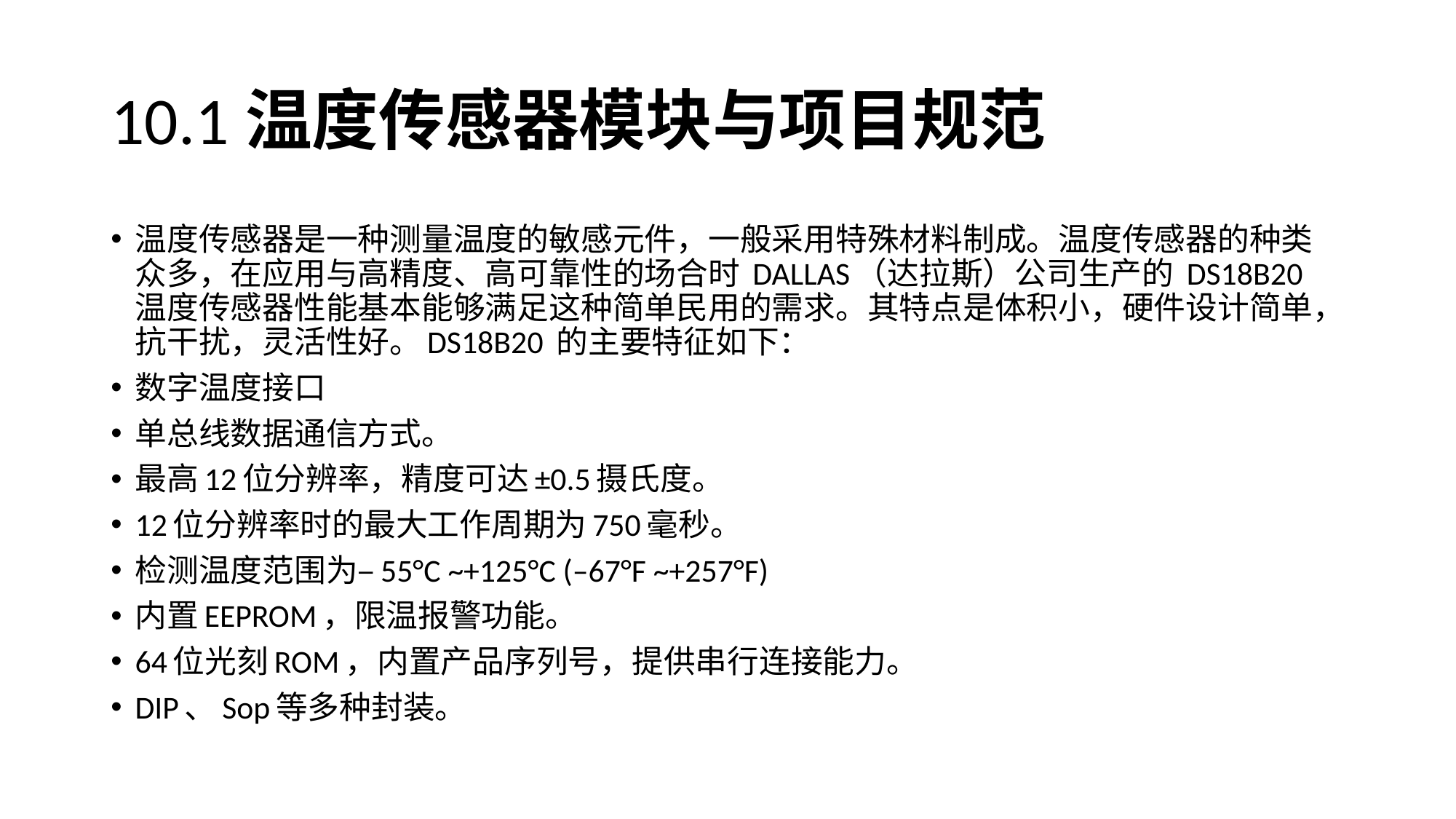

# 10.1温度传感器模块与项目规范
温度传感器是一种测量温度的敏感元件，一般采用特殊材料制成。温度传感器的种类众多，在应用与高精度、高可靠性的场合时 DALLAS（达拉斯）公司生产的 DS18B20 温度传感器性能基本能够满足这种简单民用的需求。其特点是体积小，硬件设计简单，抗干扰，灵活性好。DS18B20 的主要特征如下：
数字温度接口
单总线数据通信方式。
最高12位分辨率，精度可达±0.5摄氏度。
12位分辨率时的最大工作周期为750毫秒。
检测温度范围为–55°C ~+125°C (–67°F ~+257°F)
内置EEPROM，限温报警功能。
64位光刻ROM，内置产品序列号，提供串行连接能力。
DIP、Sop等多种封装。